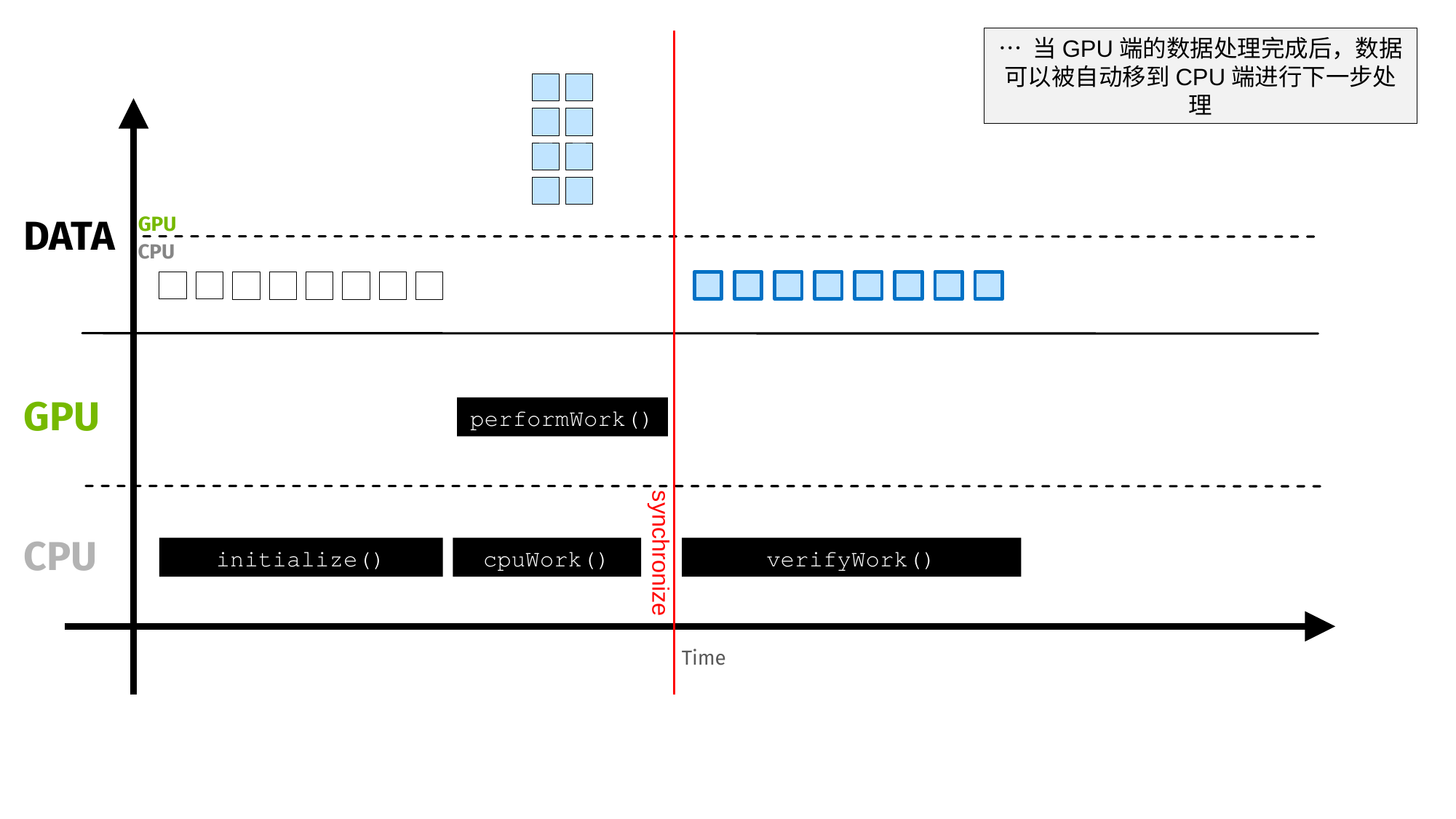

… 当GPU端的数据处理完成后，数据可以被自动移到CPU端进行下一步处理
synchronize

TIME
GPU
DATA
CPU

GPU
performWork()
CPU
cpuWork()
verifyWork()
initialize()
Time